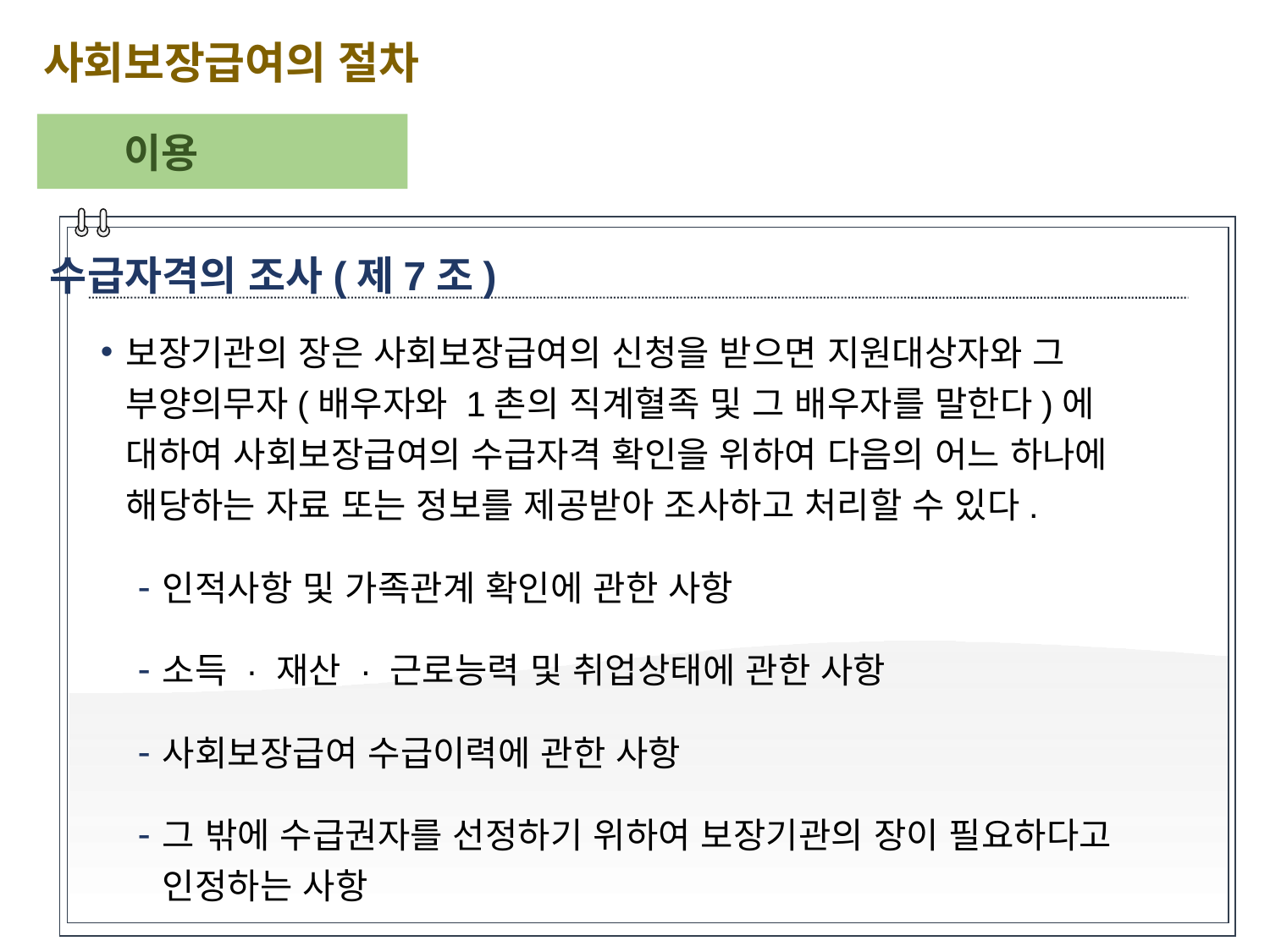

사회보장급여의 절차
이용

수급자격의 조사(제7조)

보장기관의 장은 사회보장급여의 신청을 받으면 지원대상자와 그 부양의무자(배우자와 1촌의 직계혈족 및 그 배우자를 말한다)에 대하여 사회보장급여의 수급자격 확인을 위하여 다음의 어느 하나에 해당하는 자료 또는 정보를 제공받아 조사하고 처리할 수 있다.
인적사항 및 가족관계 확인에 관한 사항
소득 · 재산 · 근로능력 및 취업상태에 관한 사항
사회보장급여 수급이력에 관한 사항
그 밖에 수급권자를 선정하기 위하여 보장기관의 장이 필요하다고 인정하는 사항